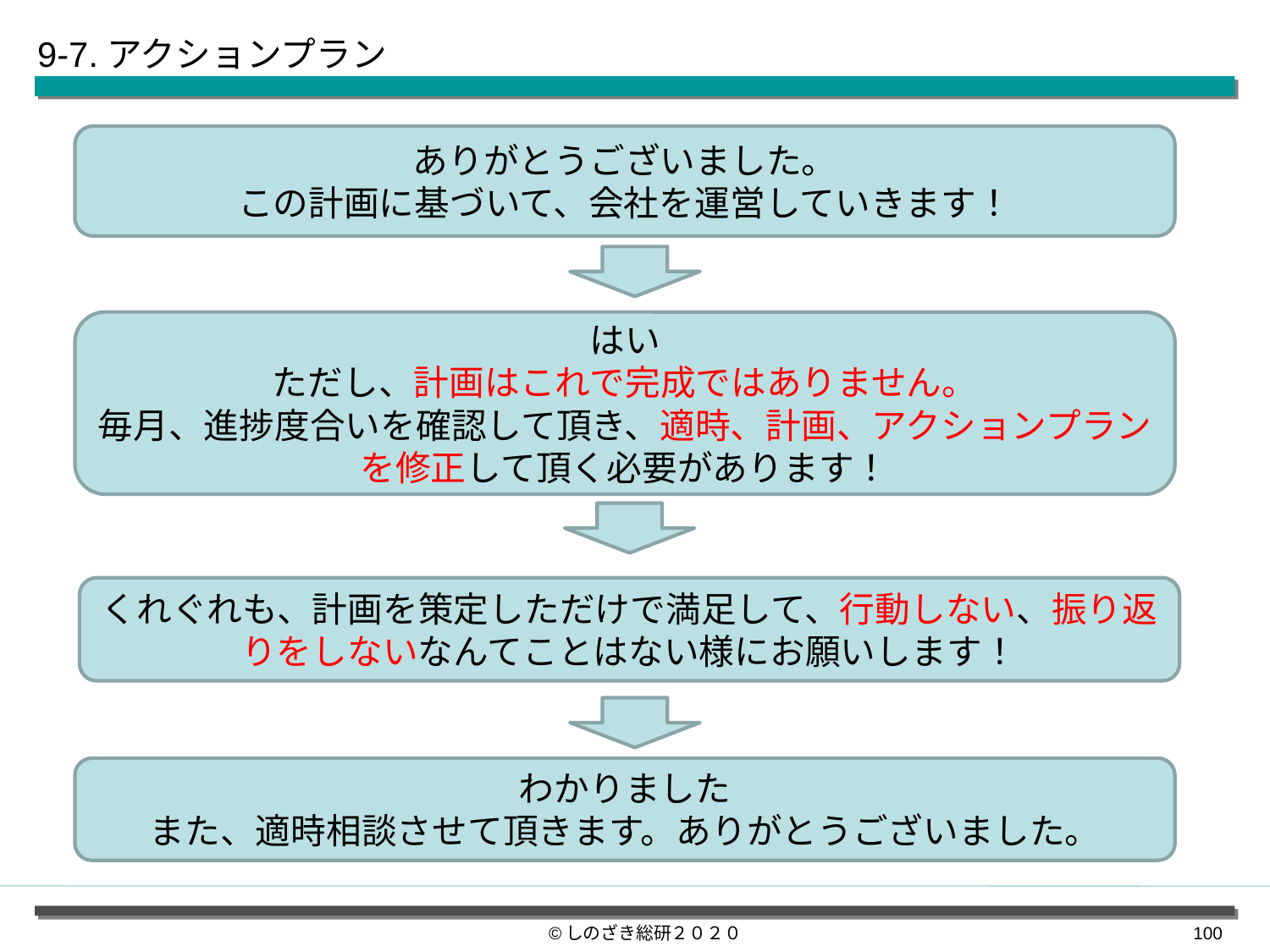

9-7.アクションプラン
ありがとうございました。
この計画に基づいて、会社を運営していきます！

はい
ただし、計画はこれで完成ではありません。
毎月、進捗度合いを確認して頂き、適時、計画、アクションプランを修正して頂く必要があります！

くれぐれも、計画を策定しただけで満足して、行動しない、振り返りをしないなんてことはない様にお願いします！

わかりました
また、適時相談させて頂きます。ありがとうございました。
©しのざき総研２０２０
100